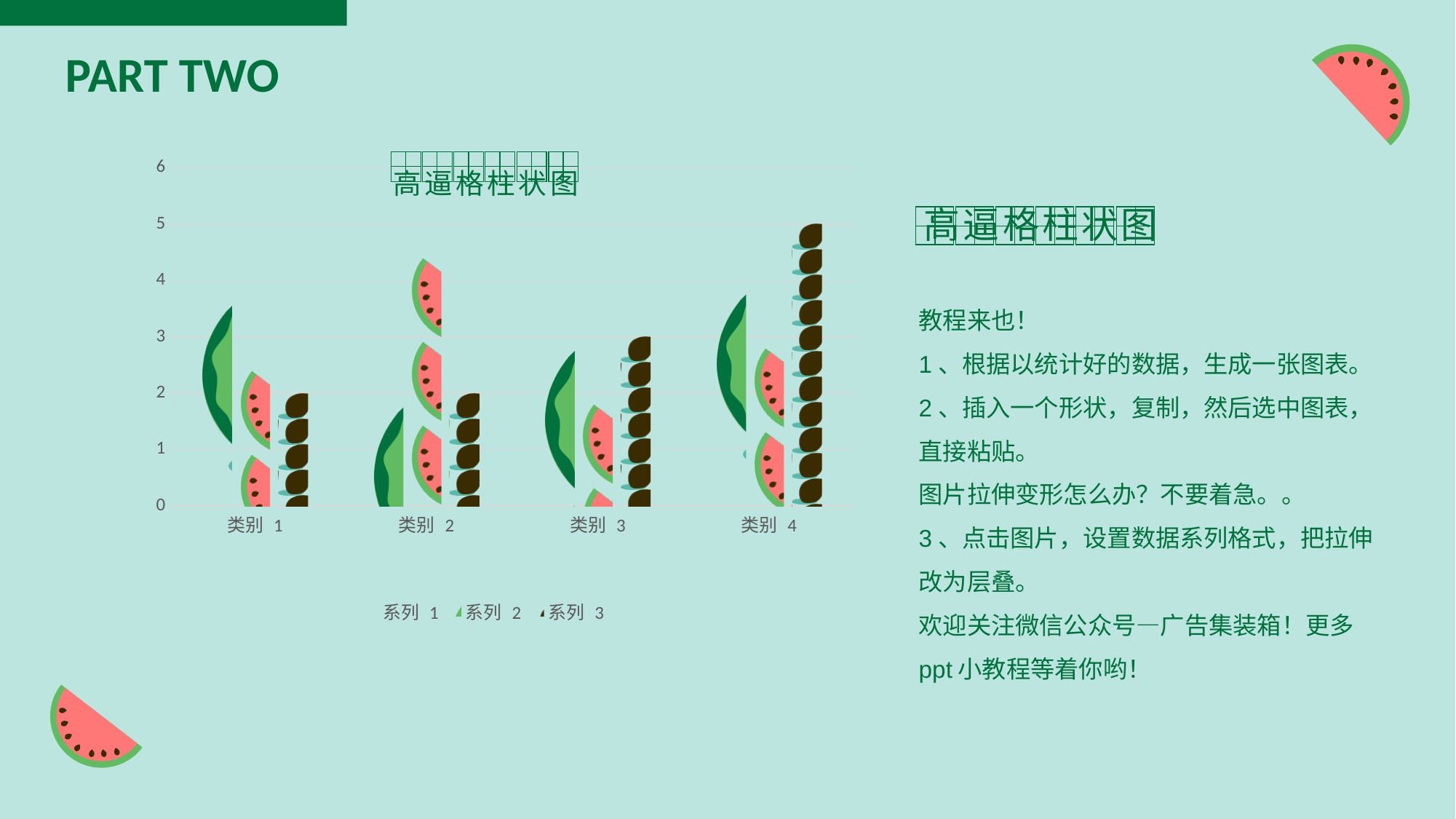

PART TWO

### Chart: 高逼格柱状图

| Category | 系列 1 | 系列 2 | 系列 3 |
|---|---|---|---|
| 类别 1 | 4.3 | 2.4 | 2.0 |
| 类别 2 | 2.5 | 4.4 | 2.0 |
| 类别 3 | 3.5 | 1.8 | 3.0 |
| 类别 4 | 4.5 | 2.8 | 5.0 |

高逼格柱状图
教程来也！
1、根据以统计好的数据，生成一张图表。
2、插入一个形状，复制，然后选中图表，直接粘贴。
图片拉伸变形怎么办？不要着急。。
3、点击图片，设置数据系列格式，把拉伸改为层叠。
欢迎关注微信公众号—广告集装箱！更多ppt小教程等着你哟！